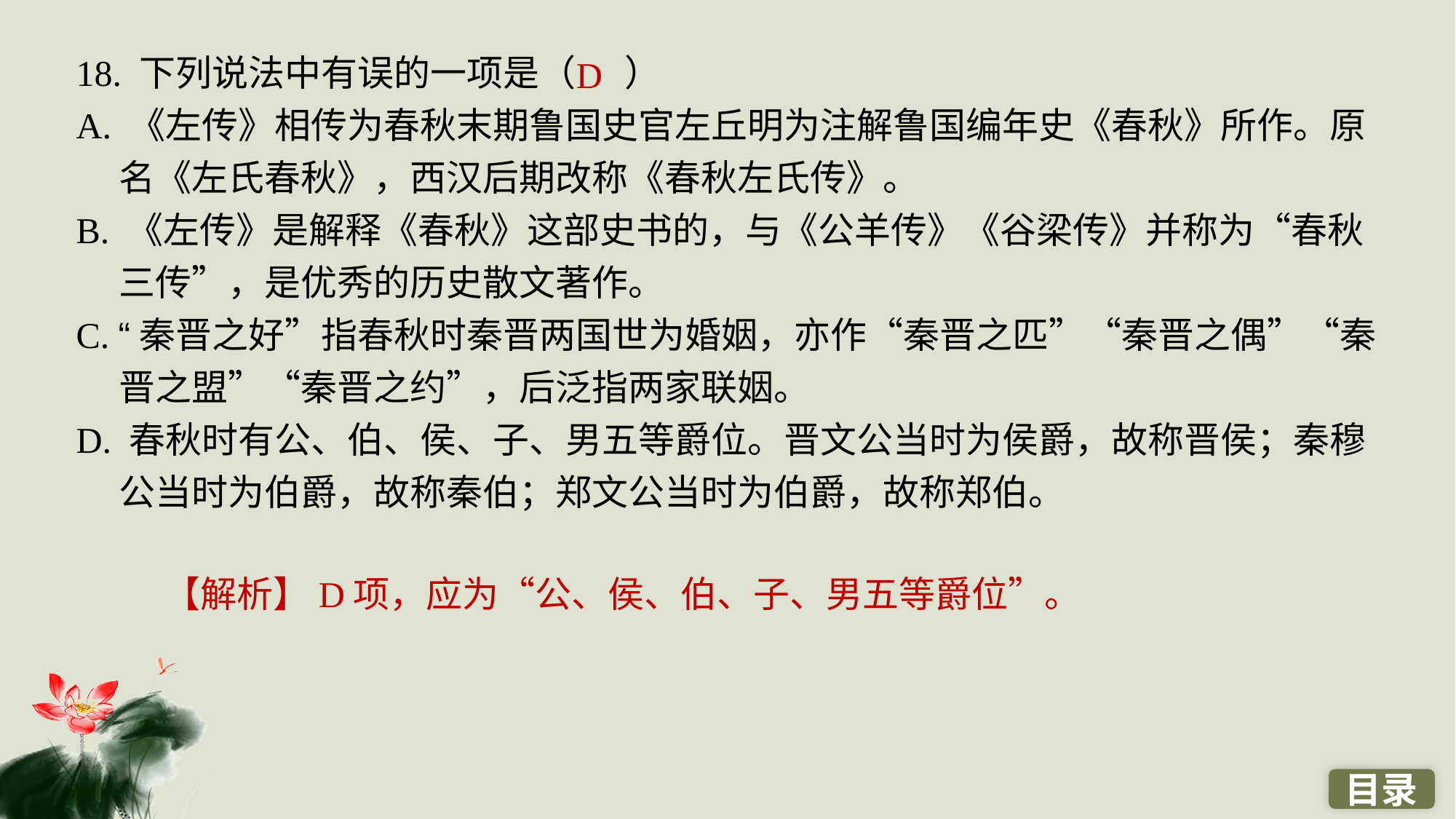

18. 下列说法中有误的一项是（      ）
A. 《左传》相传为春秋末期鲁国史官左丘明为注解鲁国编年史《春秋》所作。原名《左氏春秋》，西汉后期改称《春秋左氏传》。
B. 《左传》是解释《春秋》这部史书的，与《公羊传》《谷梁传》并称为“春秋三传”，是优秀的历史散文著作。
C. “秦晋之好”指春秋时秦晋两国世为婚姻，亦作“秦晋之匹”“秦晋之偶”“秦晋之盟”“秦晋之约”，后泛指两家联姻。
D. 春秋时有公、伯、侯、子、男五等爵位。晋文公当时为侯爵，故称晋侯；秦穆公当时为伯爵，故称秦伯；郑文公当时为伯爵，故称郑伯。
D
【解析】D项，应为“公、侯、伯、子、男五等爵位”。